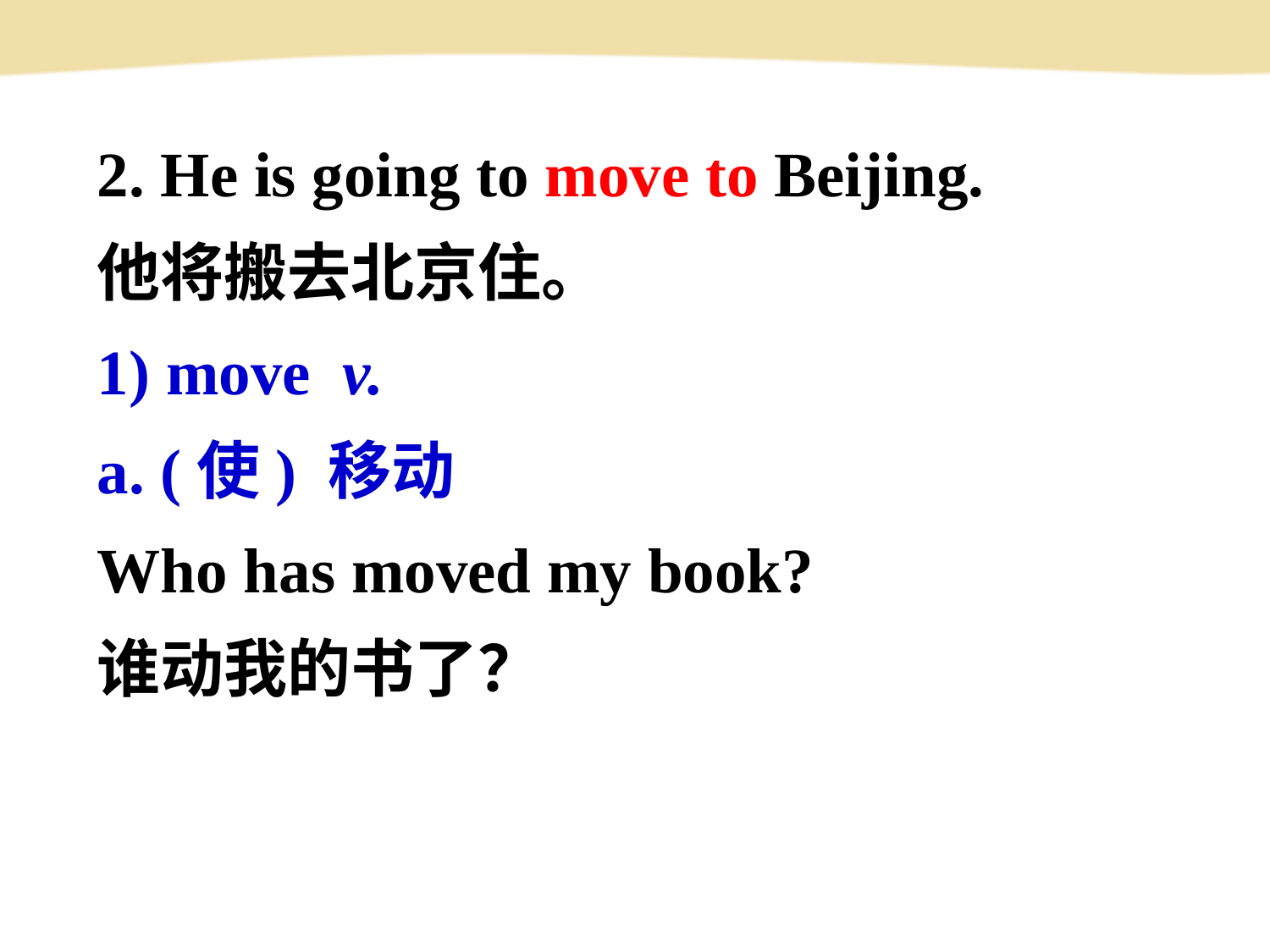

2. He is going to move to Beijing.
他将搬去北京住。
1) move  v.
a. (使) 移动
Who has moved my book?
谁动我的书了？